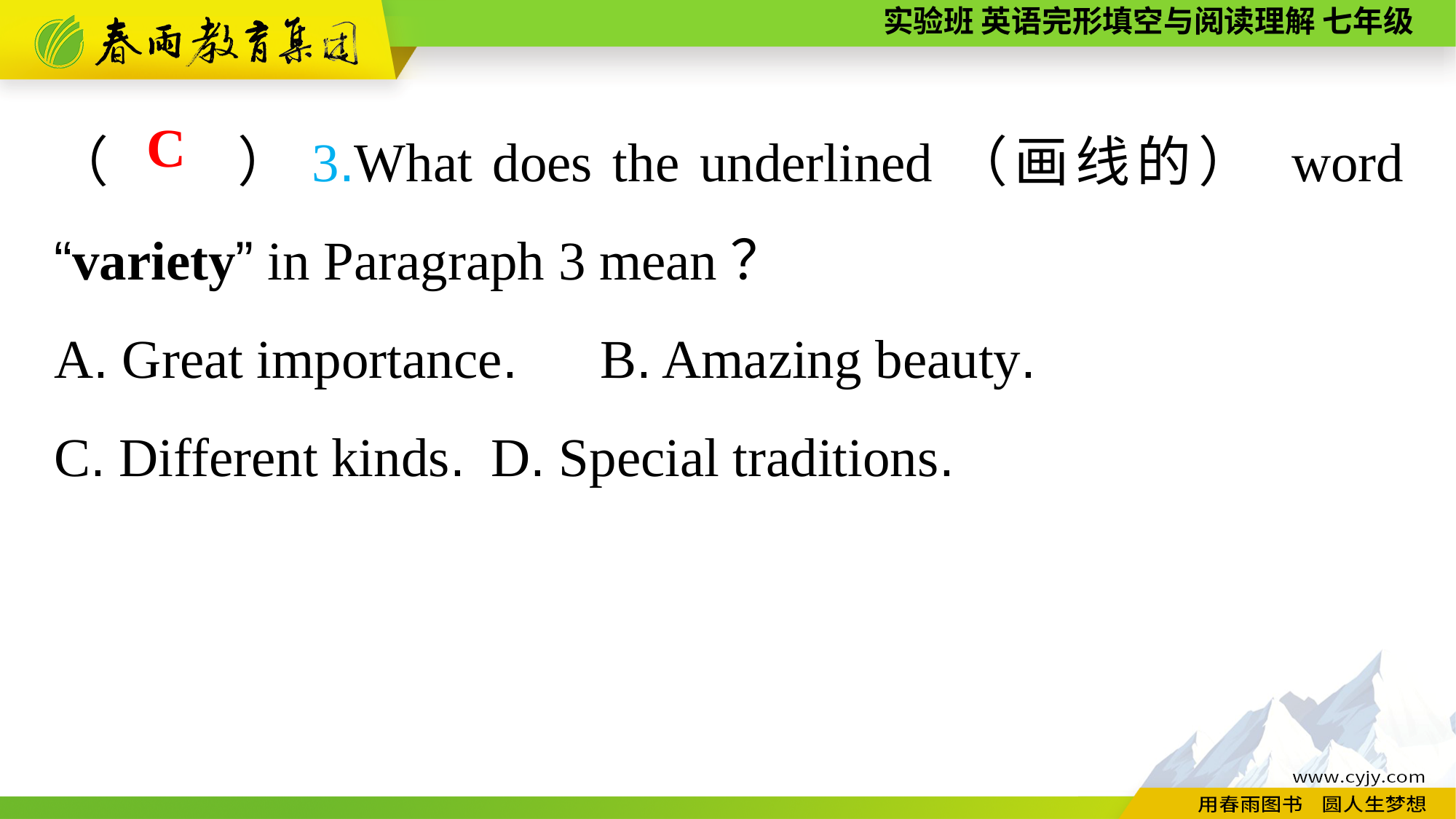

（　　）3.What does the underlined（画线的） word “variety” in Paragraph 3 mean？
A. Great importance.	B. Amazing beauty.
C. Different kinds.	D. Special traditions.
C